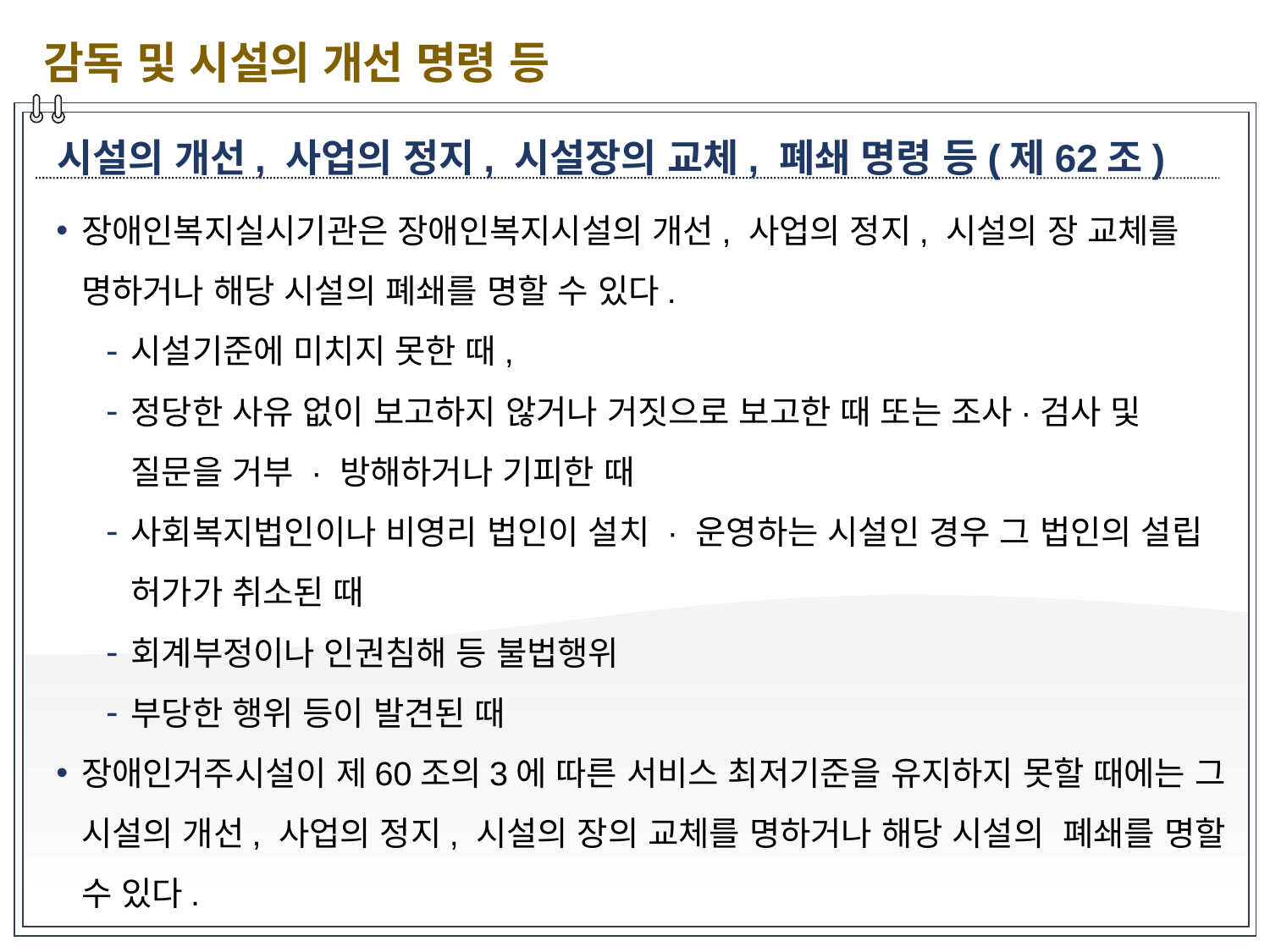

감독 및 시설의 개선 명령 등

시설의 개선, 사업의 정지, 시설장의 교체, 폐쇄 명령 등(제62조)

장애인복지실시기관은 장애인복지시설의 개선, 사업의 정지, 시설의 장 교체를 명하거나 해당 시설의 폐쇄를 명할 수 있다.
시설기준에 미치지 못한 때,
정당한 사유 없이 보고하지 않거나 거짓으로 보고한 때 또는 조사·검사 및 질문을 거부 · 방해하거나 기피한 때
사회복지법인이나 비영리 법인이 설치 · 운영하는 시설인 경우 그 법인의 설립 허가가 취소된 때
회계부정이나 인권침해 등 불법행위
부당한 행위 등이 발견된 때
장애인거주시설이 제60조의3에 따른 서비스 최저기준을 유지하지 못할 때에는 그 시설의 개선, 사업의 정지, 시설의 장의 교체를 명하거나 해당 시설의  폐쇄를 명할 수 있다.